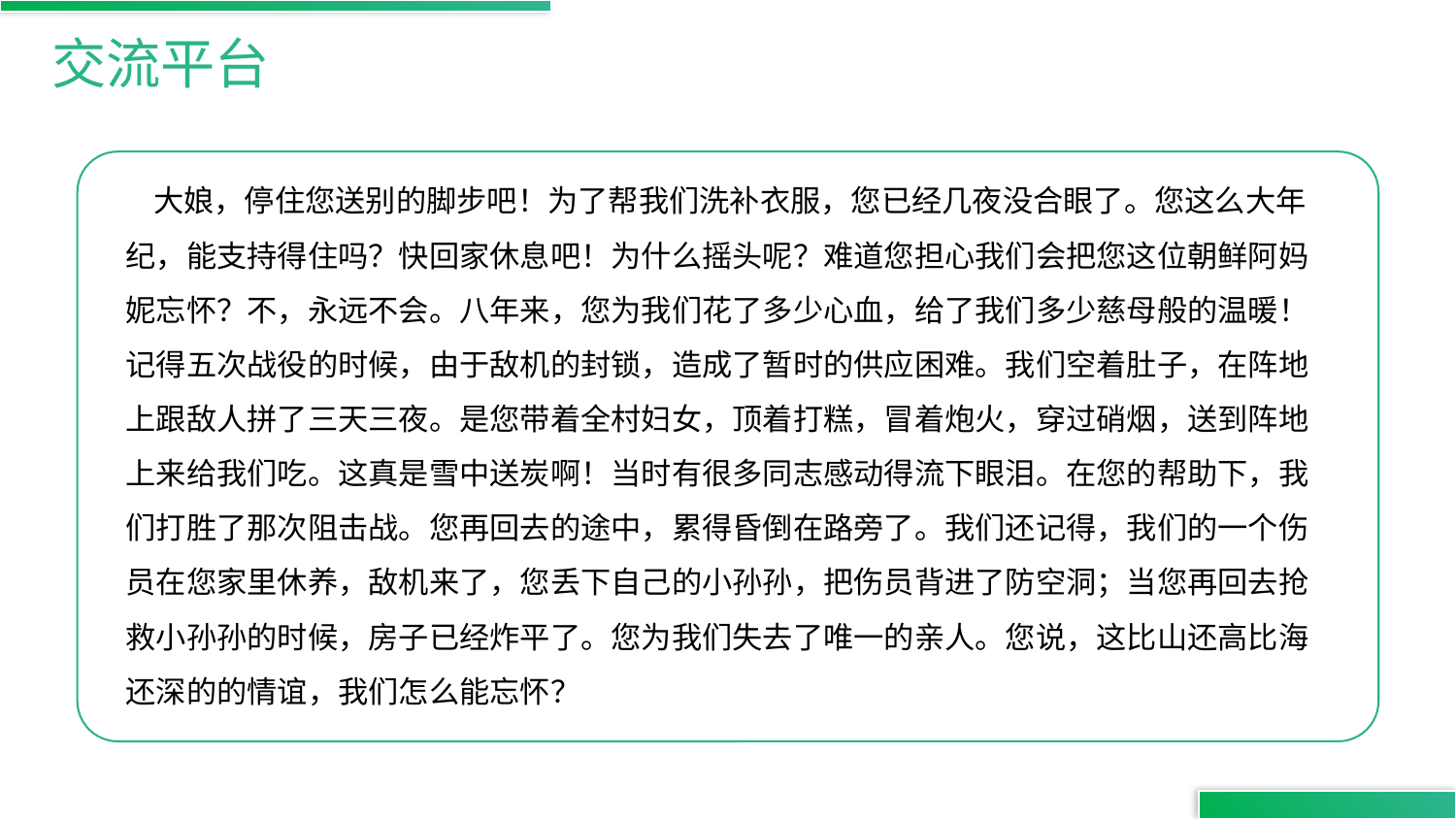

交流平台
   大娘，停住您送别的脚步吧！为了帮我们洗补衣服，您已经几夜没合眼了。您这么大年纪，能支持得住吗？快回家休息吧！为什么摇头呢？难道您担心我们会把您这位朝鲜阿妈妮忘怀？不，永远不会。八年来，您为我们花了多少心血，给了我们多少慈母般的温暖！记得五次战役的时候，由于敌机的封锁，造成了暂时的供应困难。我们空着肚子，在阵地上跟敌人拼了三天三夜。是您带着全村妇女，顶着打糕，冒着炮火，穿过硝烟，送到阵地上来给我们吃。这真是雪中送炭啊！当时有很多同志感动得流下眼泪。在您的帮助下，我们打胜了那次阻击战。您再回去的途中，累得昏倒在路旁了。我们还记得，我们的一个伤员在您家里休养，敌机来了，您丢下自己的小孙孙，把伤员背进了防空洞；当您再回去抢救小孙孙的时候，房子已经炸平了。您为我们失去了唯一的亲人。您说，这比山还高比海还深的的情谊，我们怎么能忘怀？